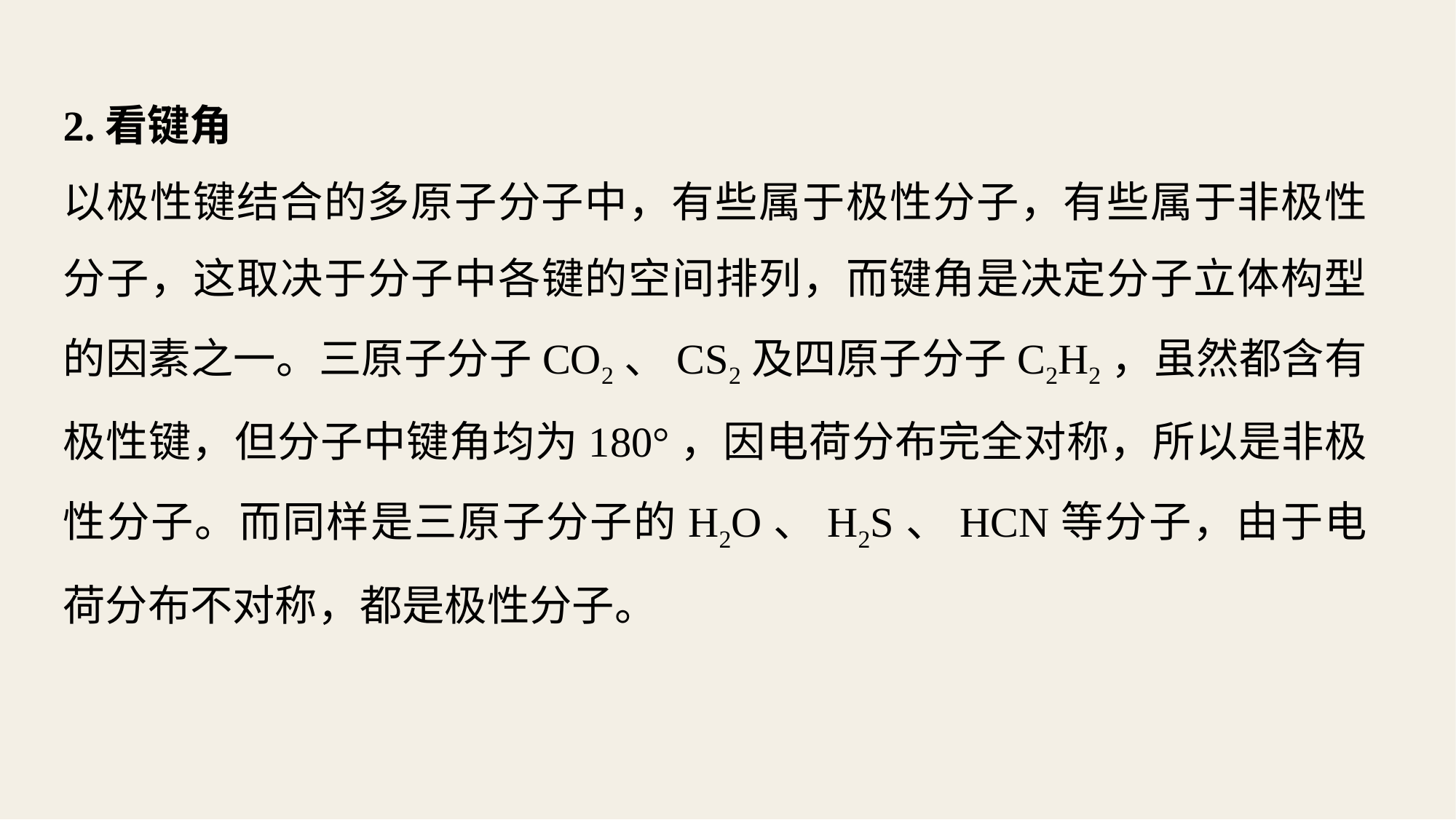

2.看键角
以极性键结合的多原子分子中，有些属于极性分子，有些属于非极性分子，这取决于分子中各键的空间排列，而键角是决定分子立体构型的因素之一。三原子分子CO2、CS2及四原子分子C2H2，虽然都含有极性键，但分子中键角均为180°，因电荷分布完全对称，所以是非极性分子。而同样是三原子分子的H2O、H2S、HCN等分子，由于电荷分布不对称，都是极性分子。